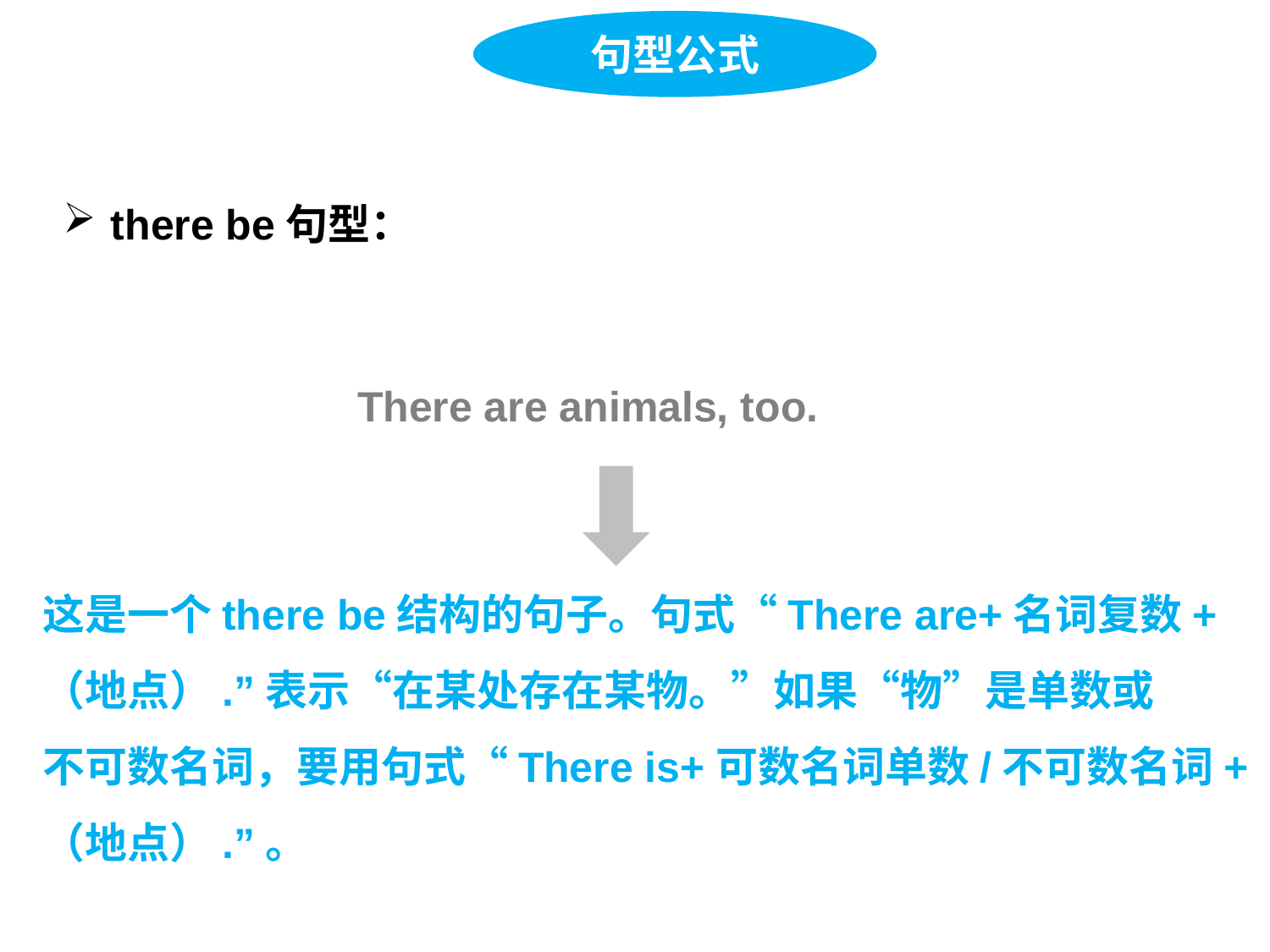

句型公式
there be句型：
There are animals, too.

这是一个there be结构的句子。句式“There are+名词复数+（地点）.”表示“在某处存在某物。”如果“物”是单数或
不可数名词，要用句式“There is+可数名词单数/不可数名词+（地点）.”。